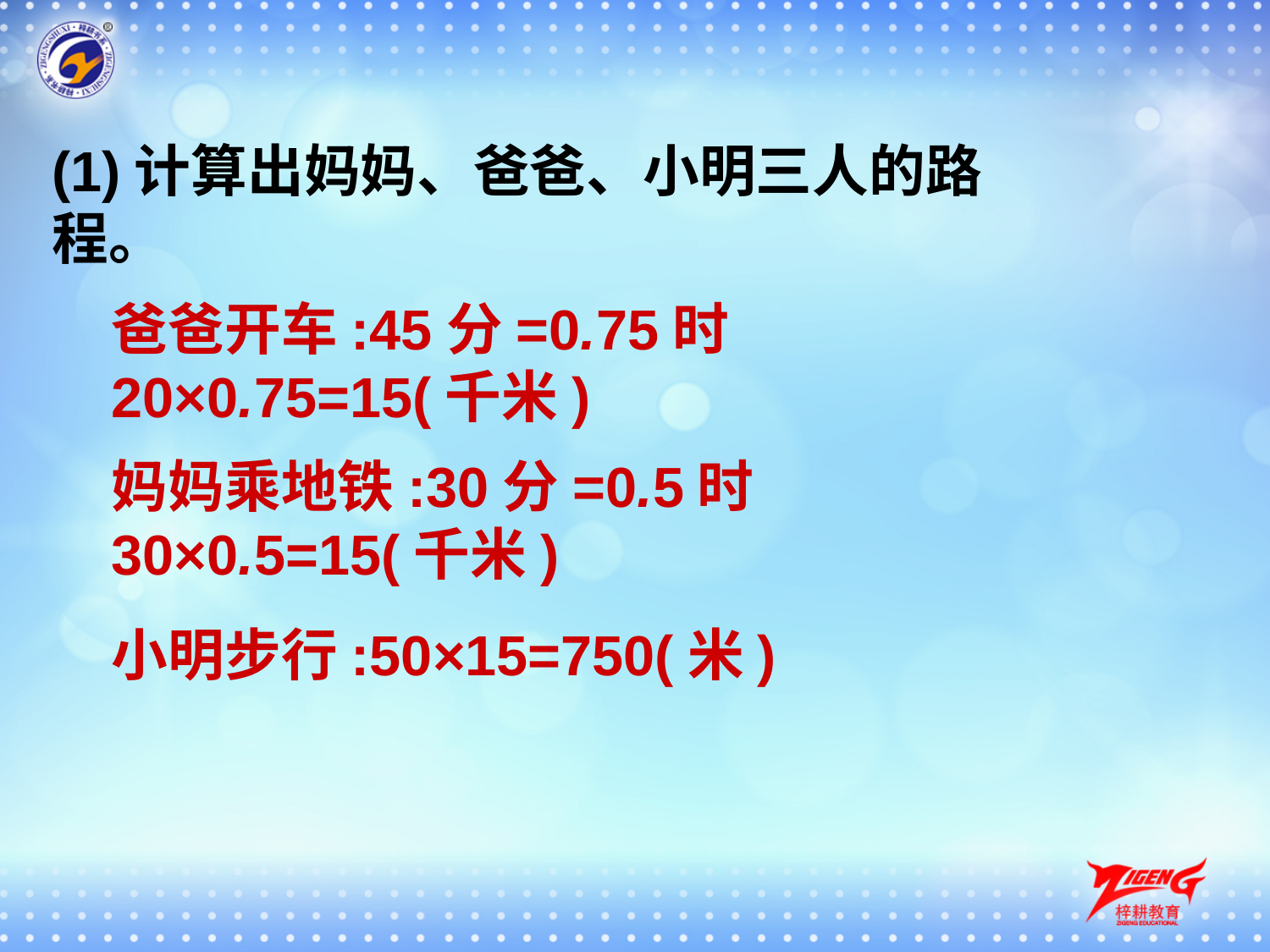

(1)计算出妈妈、爸爸、小明三人的路程。
爸爸开车:45分=0.75时　20×0.75=15(千米)
妈妈乘地铁:30分=0.5时　30×0.5=15(千米)
小明步行:50×15=750(米)